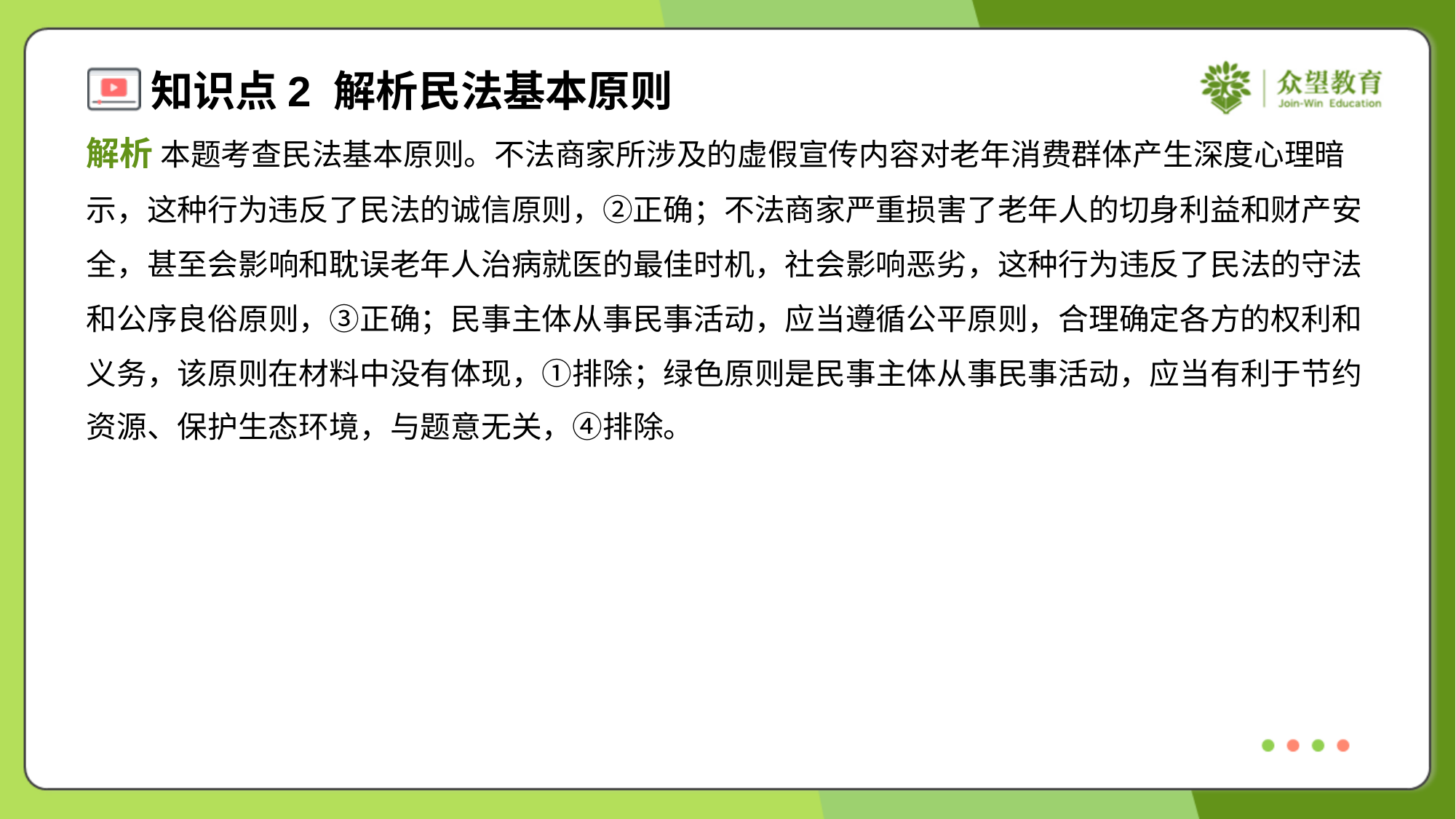

解析 本题考查民法基本原则。不法商家所涉及的虚假宣传内容对老年消费群体产生深度心理暗
示，这种行为违反了民法的诚信原则，②正确；不法商家严重损害了老年人的切身利益和财产安
全，甚至会影响和耽误老年人治病就医的最佳时机，社会影响恶劣，这种行为违反了民法的守法
和公序良俗原则，③正确；民事主体从事民事活动，应当遵循公平原则，合理确定各方的权利和
义务，该原则在材料中没有体现，①排除；绿色原则是民事主体从事民事活动，应当有利于节约
资源、保护生态环境，与题意无关，④排除。